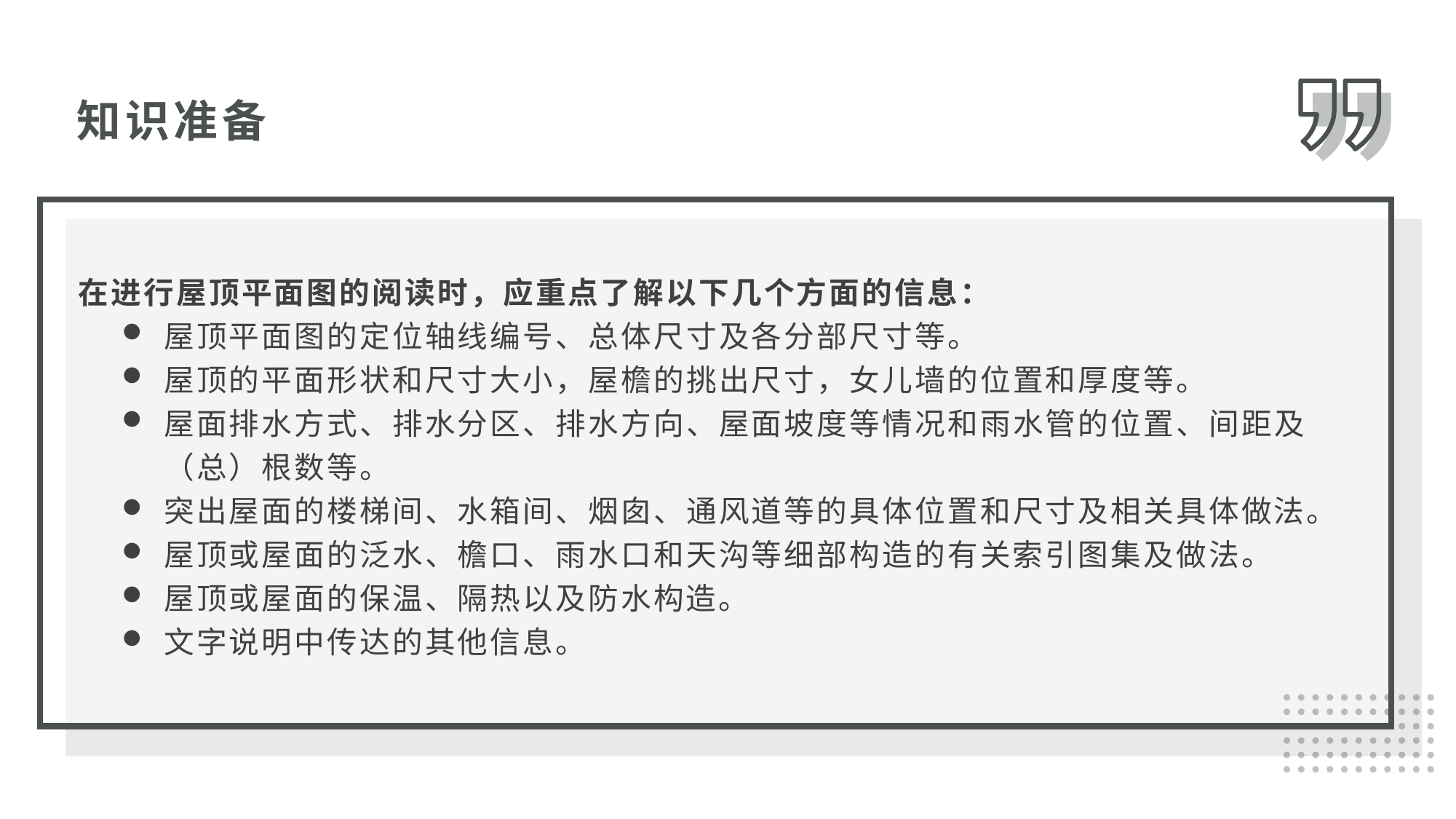

知识准备

在进行屋顶平面图的阅读时，应重点了解以下几个方面的信息：
屋顶平面图的定位轴线编号、总体尺寸及各分部尺寸等。
屋顶的平面形状和尺寸大小，屋檐的挑出尺寸，女儿墙的位置和厚度等。
屋面排水方式、排水分区、排水方向、屋面坡度等情况和雨水管的位置、间距及（总）根数等。
突出屋面的楼梯间、水箱间、烟囱、通风道等的具体位置和尺寸及相关具体做法。
屋顶或屋面的泛水、檐口、雨水口和天沟等细部构造的有关索引图集及做法。
屋顶或屋面的保温、隔热以及防水构造。
文字说明中传达的其他信息。